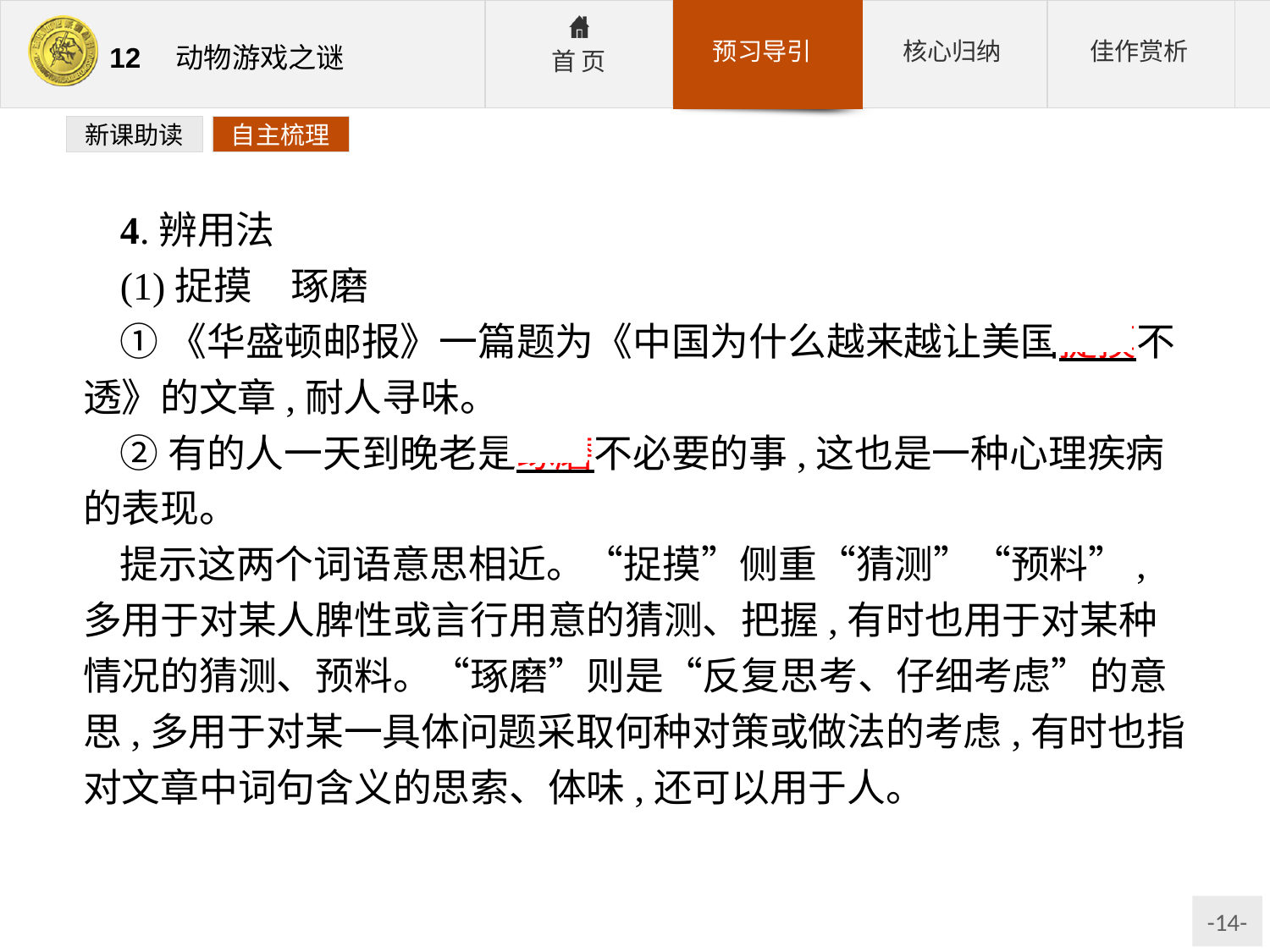

新课助读
自主梳理
4.辨用法
(1)捉摸　琢磨
①《华盛顿邮报》一篇题为《中国为什么越来越让美国捉摸不透》的文章,耐人寻味。
②有的人一天到晚老是琢磨不必要的事,这也是一种心理疾病的表现。
提示这两个词语意思相近。“捉摸”侧重“猜测”“预料”,多用于对某人脾性或言行用意的猜测、把握,有时也用于对某种情况的猜测、预料。“琢磨”则是“反复思考、仔细考虑”的意思,多用于对某一具体问题采取何种对策或做法的考虑,有时也指对文章中词句含义的思索、体味,还可以用于人。